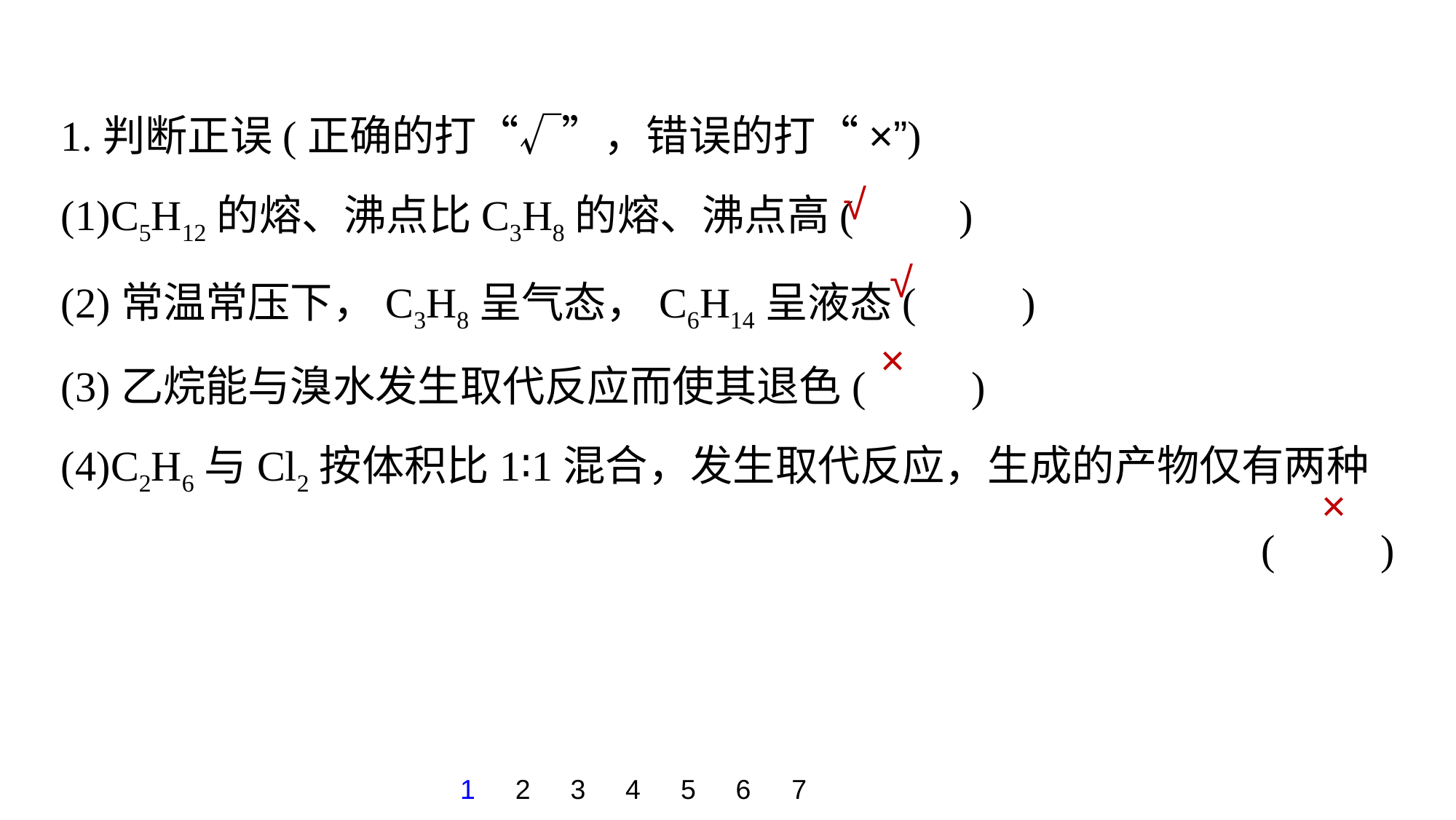

1.判断正误(正确的打“√”，错误的打“×”)
(1)C5H12的熔、沸点比C3H8的熔、沸点高(　　)
(2)常温常压下，C3H8呈气态，C6H14呈液态(　　)
(3)乙烷能与溴水发生取代反应而使其退色(　　)
(4)C2H6与Cl2按体积比1∶1混合，发生取代反应，生成的产物仅有两种
(　　)

√
√
×
×
1
2
3
4
5
6
7